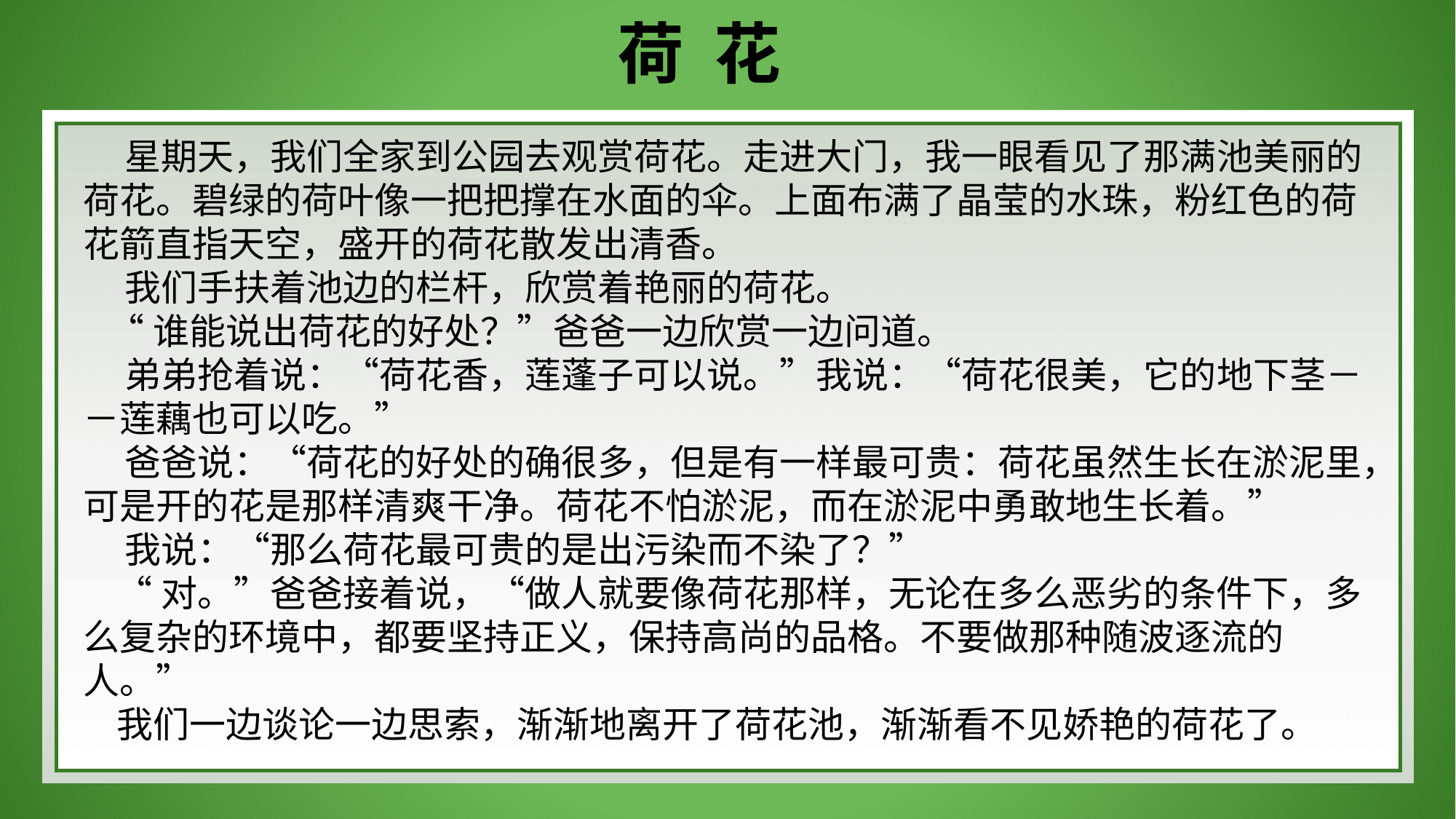

荷  花
    星期天，我们全家到公园去观赏荷花。走进大门，我一眼看见了那满池美丽的荷花。碧绿的荷叶像一把把撑在水面的伞。上面布满了晶莹的水珠，粉红色的荷花箭直指天空，盛开的荷花散发出清香。
    我们手扶着池边的栏杆，欣赏着艳丽的荷花。
   “谁能说出荷花的好处？”爸爸一边欣赏一边问道。
    弟弟抢着说：“荷花香，莲蓬子可以说。”我说：“荷花很美，它的地下茎－－莲藕也可以吃。”
    爸爸说：“荷花的好处的确很多，但是有一样最可贵：荷花虽然生长在淤泥里，可是开的花是那样清爽干净。荷花不怕淤泥，而在淤泥中勇敢地生长着。”
    我说：“那么荷花最可贵的是出污染而不染了？”
    “对。”爸爸接着说，“做人就要像荷花那样，无论在多么恶劣的条件下，多么复杂的环境中，都要坚持正义，保持高尚的品格。不要做那种随波逐流的人。”
   我们一边谈论一边思索，渐渐地离开了荷花池，渐渐看不见娇艳的荷花了。